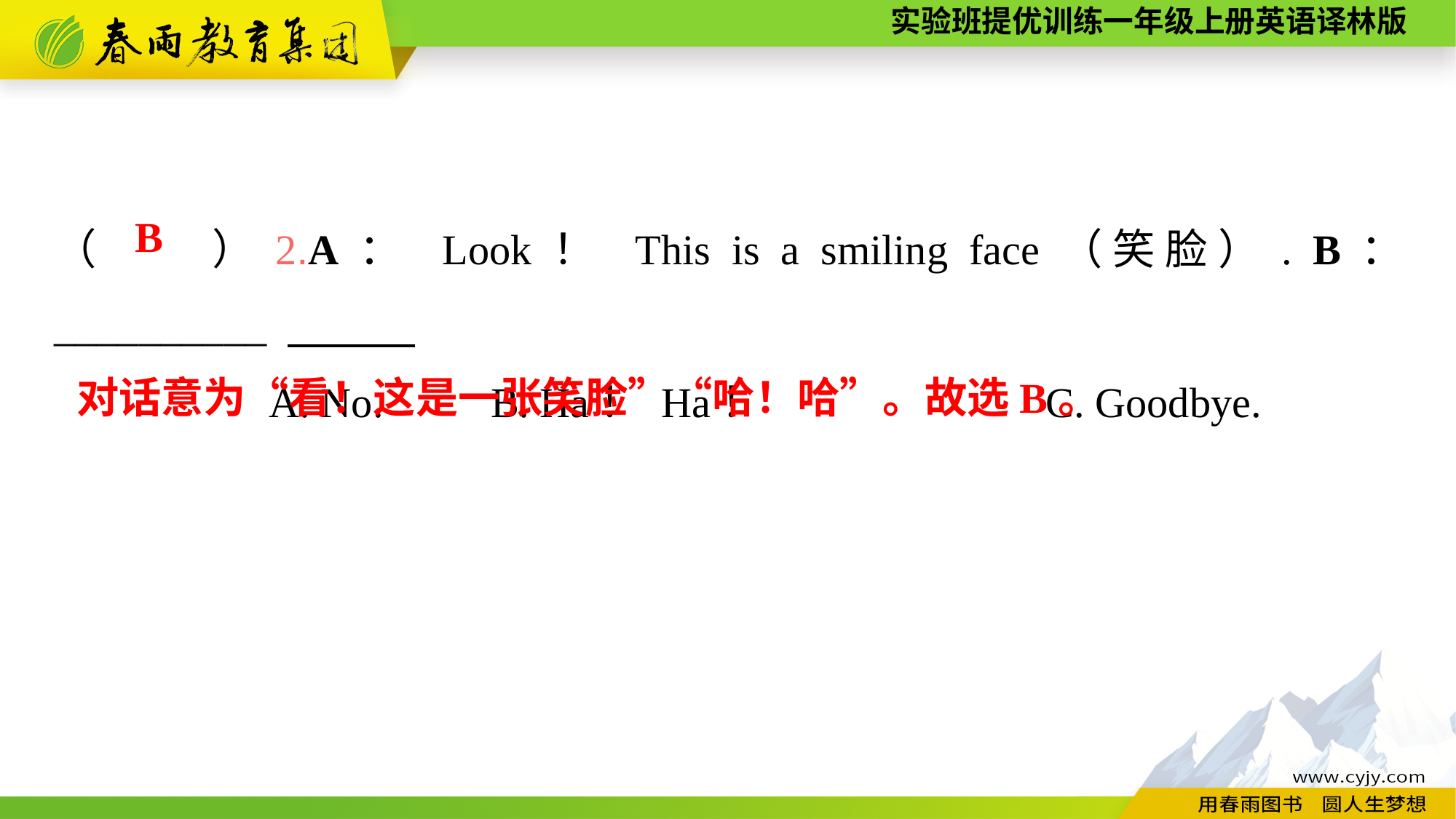

（　　）2.A： Look！ This is a smiling face（笑脸）. B： __________
A. No.	B. Ha！ Ha！	　　              C. Goodbye.
B
对话意为“看！这是一张笑脸”“哈！哈”。故选B。